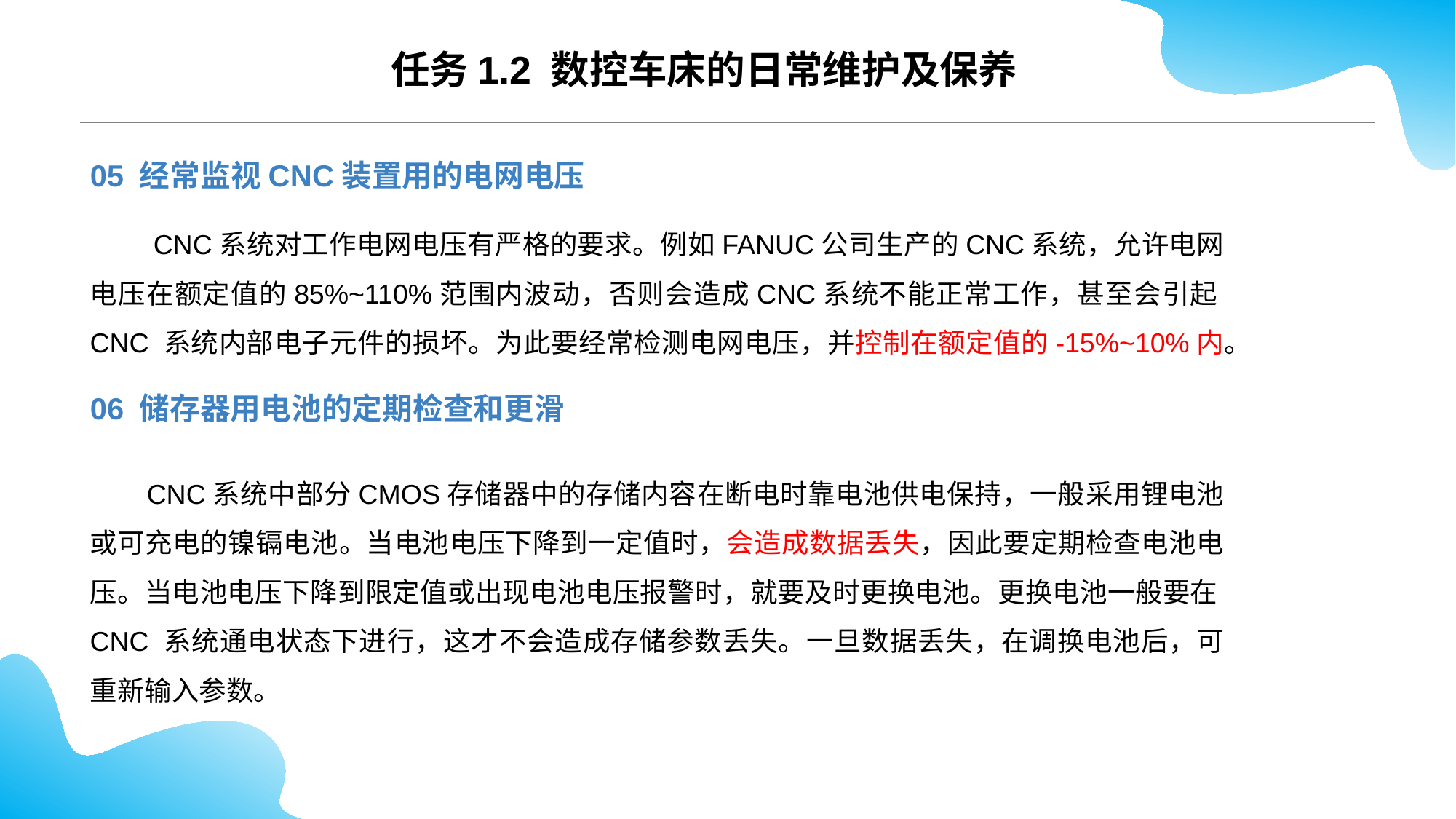

任务1.2 数控车床的日常维护及保养
05 经常监视CNC装置用的电网电压
        CNC系统对工作电网电压有严格的要求。例如FANUC公司生产的CNC系统，允许电网电压在额定值的85%~110%范围内波动，否则会造成CNC系统不能正常工作，甚至会引起CNC 系统内部电子元件的损坏。为此要经常检测电网电压，并控制在额定值的-15%~10%内。
06 储存器用电池的定期检查和更滑
       CNC系统中部分CMOS存储器中的存储内容在断电时靠电池供电保持，一般采用锂电池或可充电的镍镉电池。当电池电压下降到一定值时，会造成数据丢失，因此要定期检查电池电压。当电池电压下降到限定值或出现电池电压报警时，就要及时更换电池。更换电池一般要在CNC 系统通电状态下进行，这才不会造成存储参数丢失。一旦数据丢失，在调换电池后，可重新输入参数。